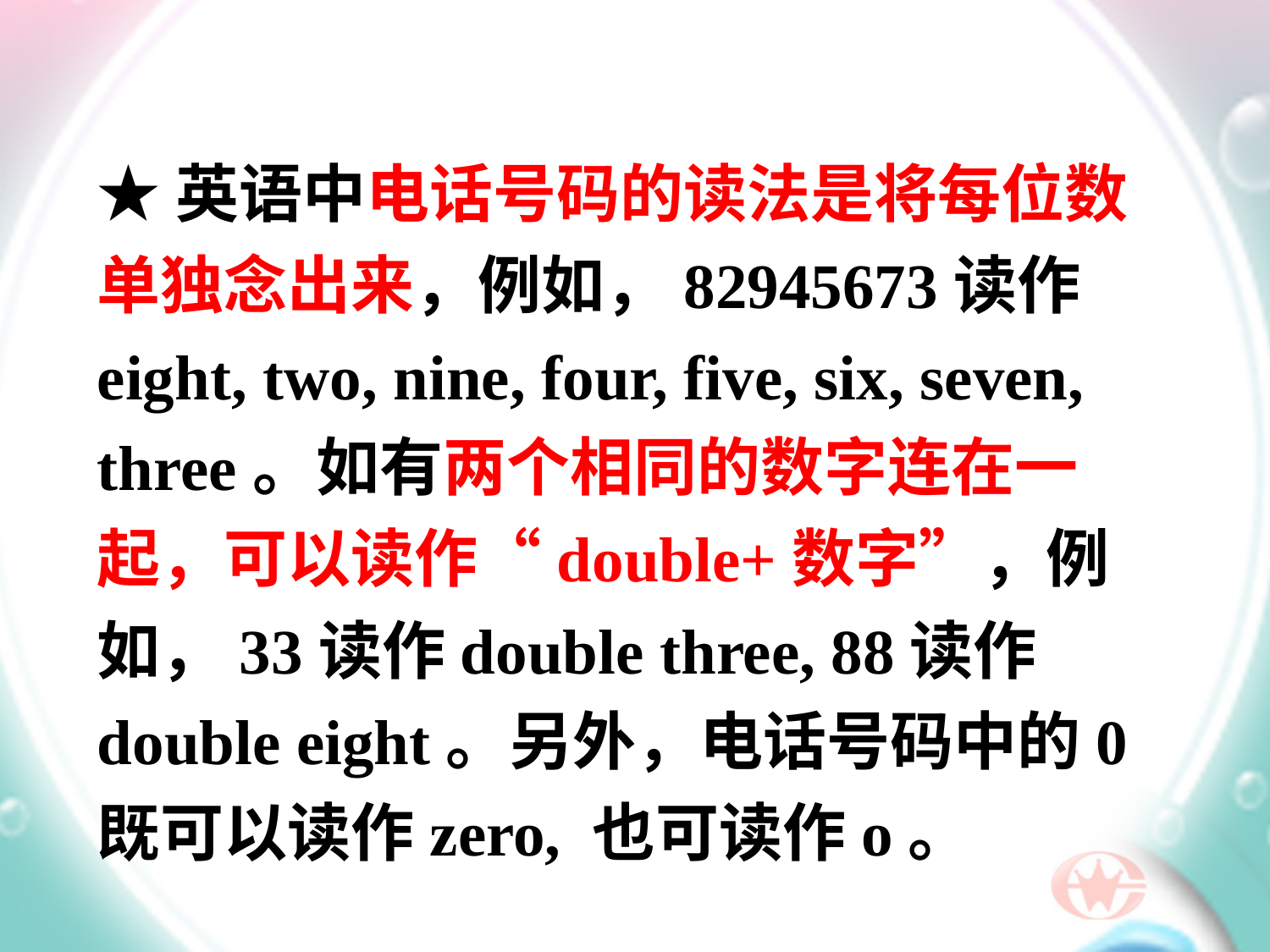

★英语中电话号码的读法是将每位数单独念出来，例如，82945673读作eight, two, nine, four, five, six, seven, three。如有两个相同的数字连在一起，可以读作“double+数字”，例如，33读作double three, 88读作double eight。另外，电话号码中的0既可以读作zero, 也可读作o。